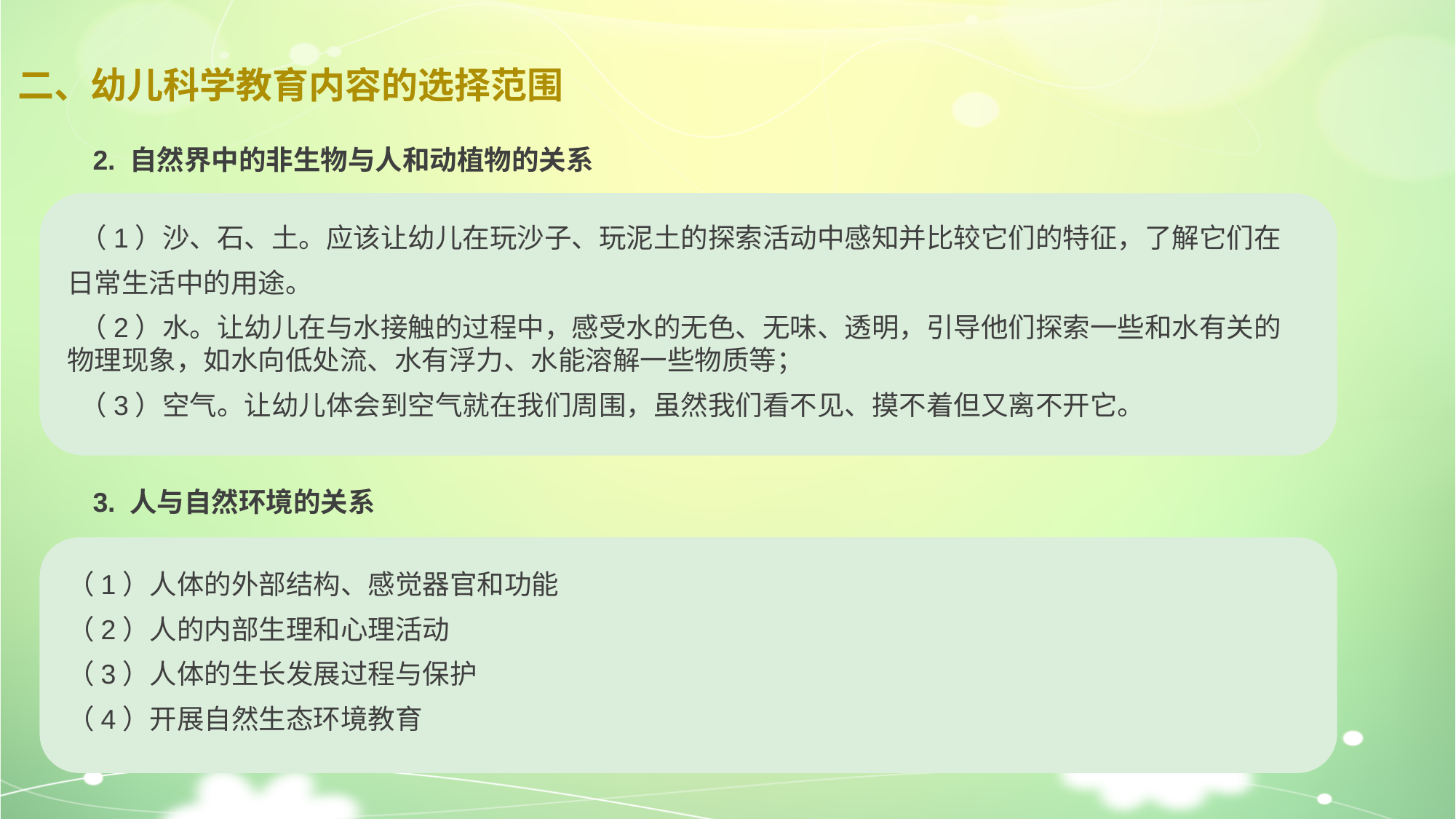

二、幼儿科学教育内容的选择范围
2. 自然界中的非生物与人和动植物的关系

 （1）沙、石、土。应该让幼儿在玩沙子、玩泥土的探索活动中感知并比较它们的特征，了解它们在
日常生活中的用途。
 （2）水。让幼儿在与水接触的过程中，感受水的无色、无味、透明，引导他们探索一些和水有关的物理现象，如水向低处流、水有浮力、水能溶解一些物质等；
 （3）空气。让幼儿体会到空气就在我们周围，虽然我们看不见、摸不着但又离不开它。
3. 人与自然环境的关系

（1）人体的外部结构、感觉器官和功能
（2）人的内部生理和心理活动
（3）人体的生长发展过程与保护
（4）开展自然生态环境教育